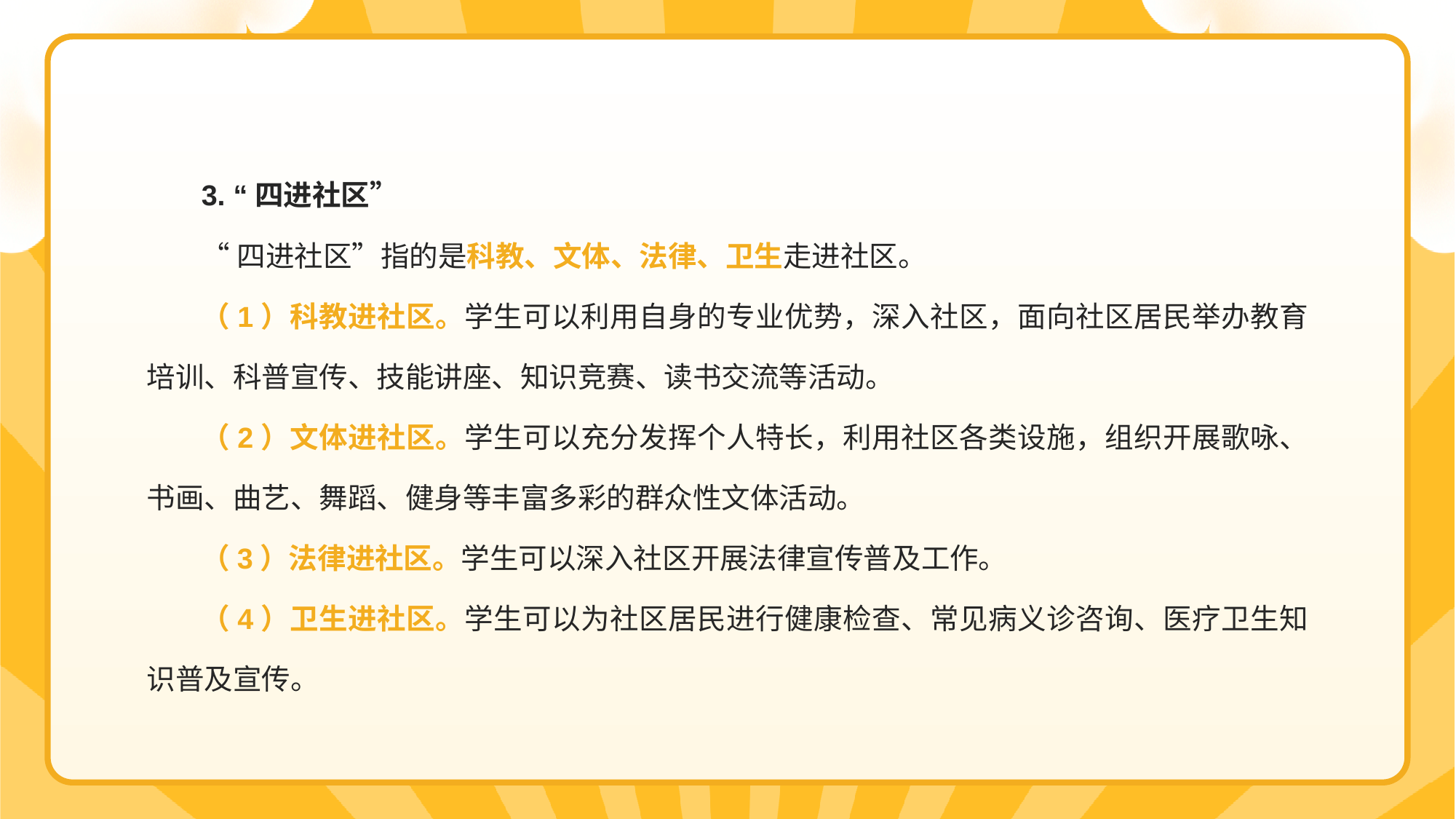

3. “四进社区”
“四进社区”指的是科教、文体、法律、卫生走进社区。
（1）科教进社区。学生可以利用自身的专业优势，深入社区，面向社区居民举办教育培训、科普宣传、技能讲座、知识竞赛、读书交流等活动。
（2）文体进社区。学生可以充分发挥个人特长，利用社区各类设施，组织开展歌咏、书画、曲艺、舞蹈、健身等丰富多彩的群众性文体活动。
（3）法律进社区。学生可以深入社区开展法律宣传普及工作。
（4）卫生进社区。学生可以为社区居民进行健康检查、常见病义诊咨询、医疗卫生知识普及宣传。